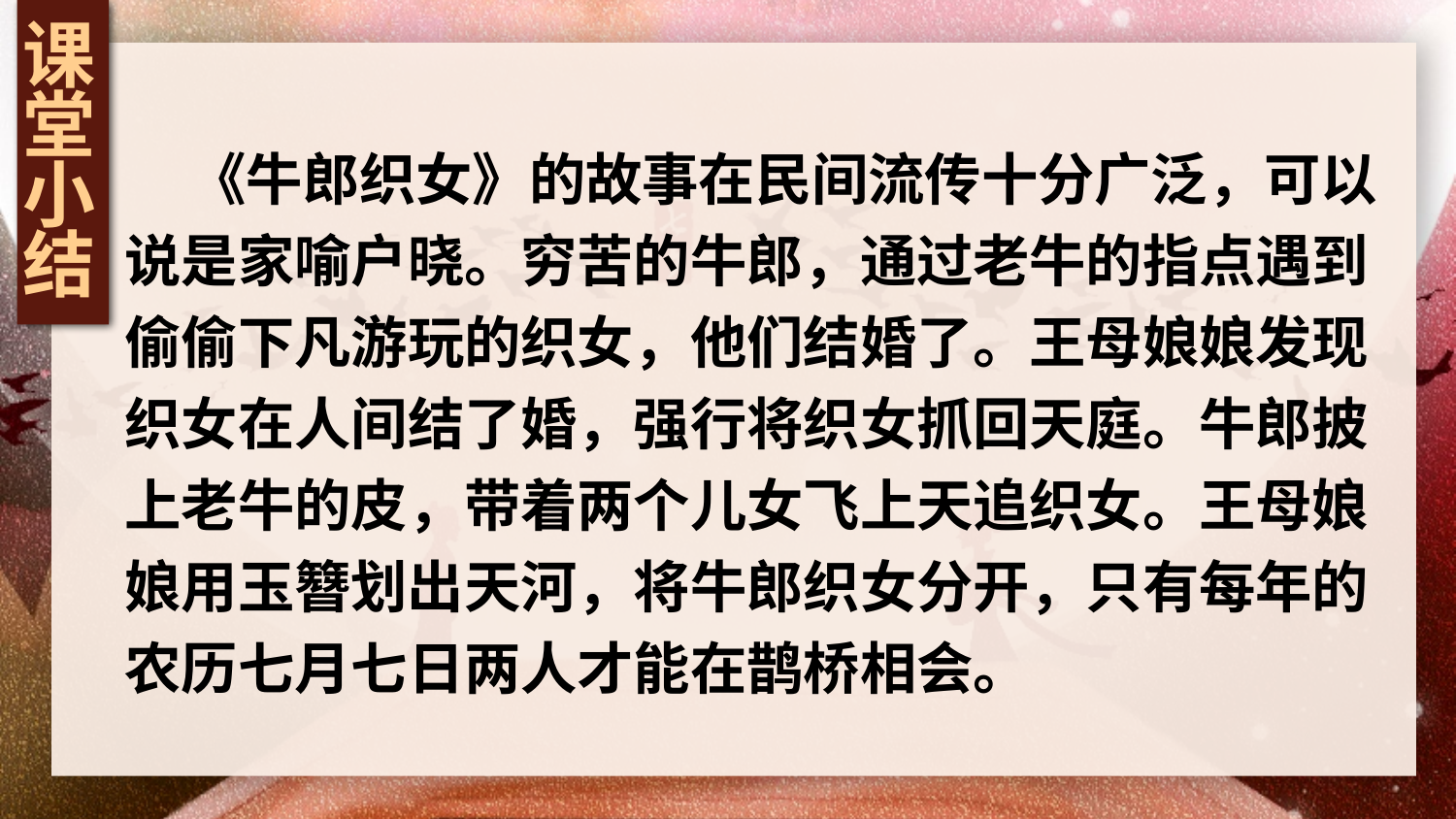

课堂小结
    《牛郎织女》的故事在民间流传十分广泛，可以说是家喻户晓。穷苦的牛郎，通过老牛的指点遇到偷偷下凡游玩的织女，他们结婚了。王母娘娘发现织女在人间结了婚，强行将织女抓回天庭。牛郎披上老牛的皮，带着两个儿女飞上天追织女。王母娘娘用玉簪划出天河，将牛郎织女分开，只有每年的农历七月七日两人才能在鹊桥相会。